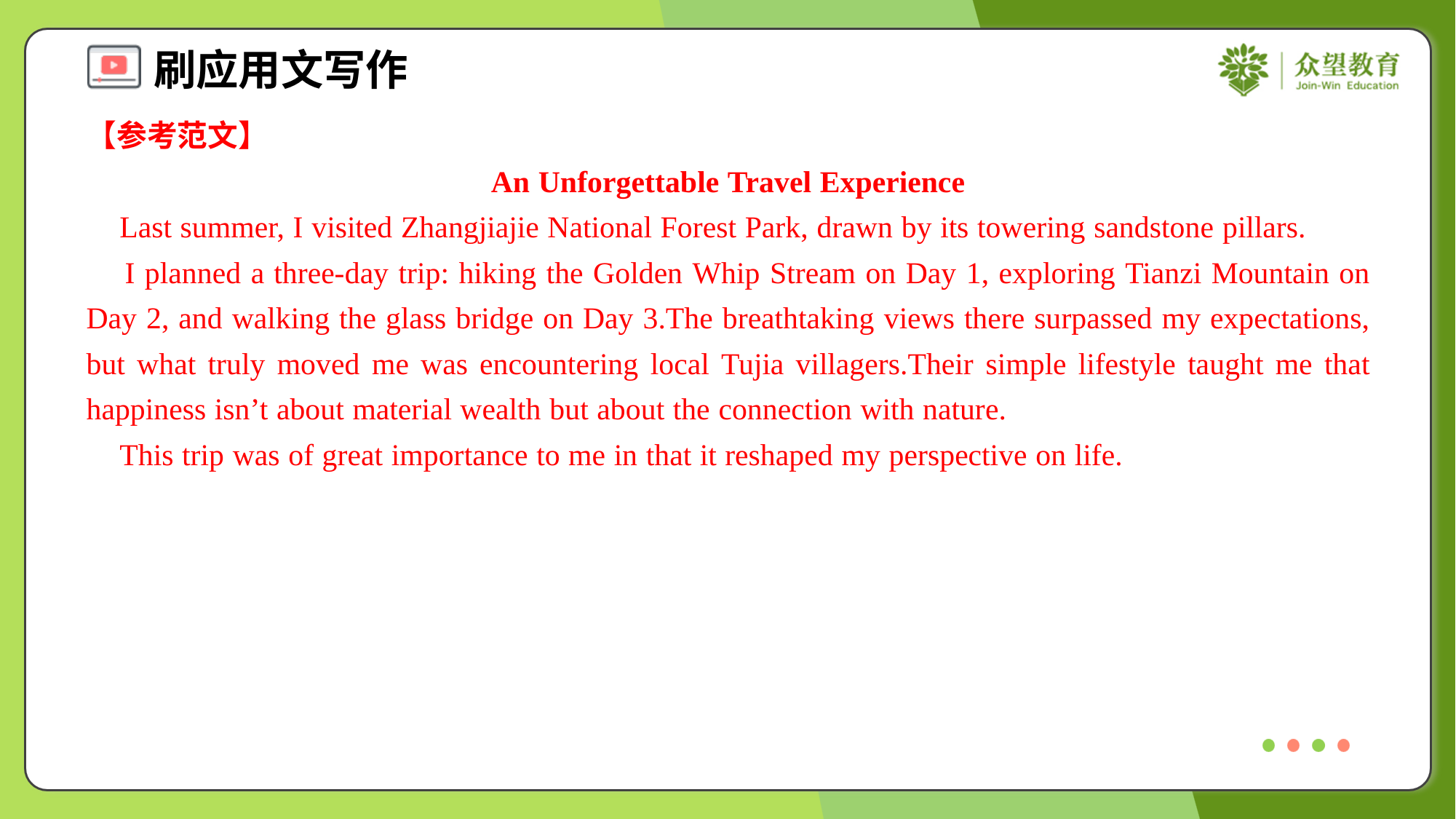

【参考范文】
An Unforgettable Travel Experience
    Last summer, I visited Zhangjiajie National Forest Park, drawn by its towering sandstone pillars.
    I planned a three-day trip: hiking the Golden Whip Stream on Day 1, exploring Tianzi Mountain on Day 2, and walking the glass bridge on Day 3.The breathtaking views there surpassed my expectations, but what truly moved me was encountering local Tujia villagers.Their simple lifestyle taught me that happiness isn’t about material wealth but about the connection with nature.
    This trip was of great importance to me in that it reshaped my perspective on life.